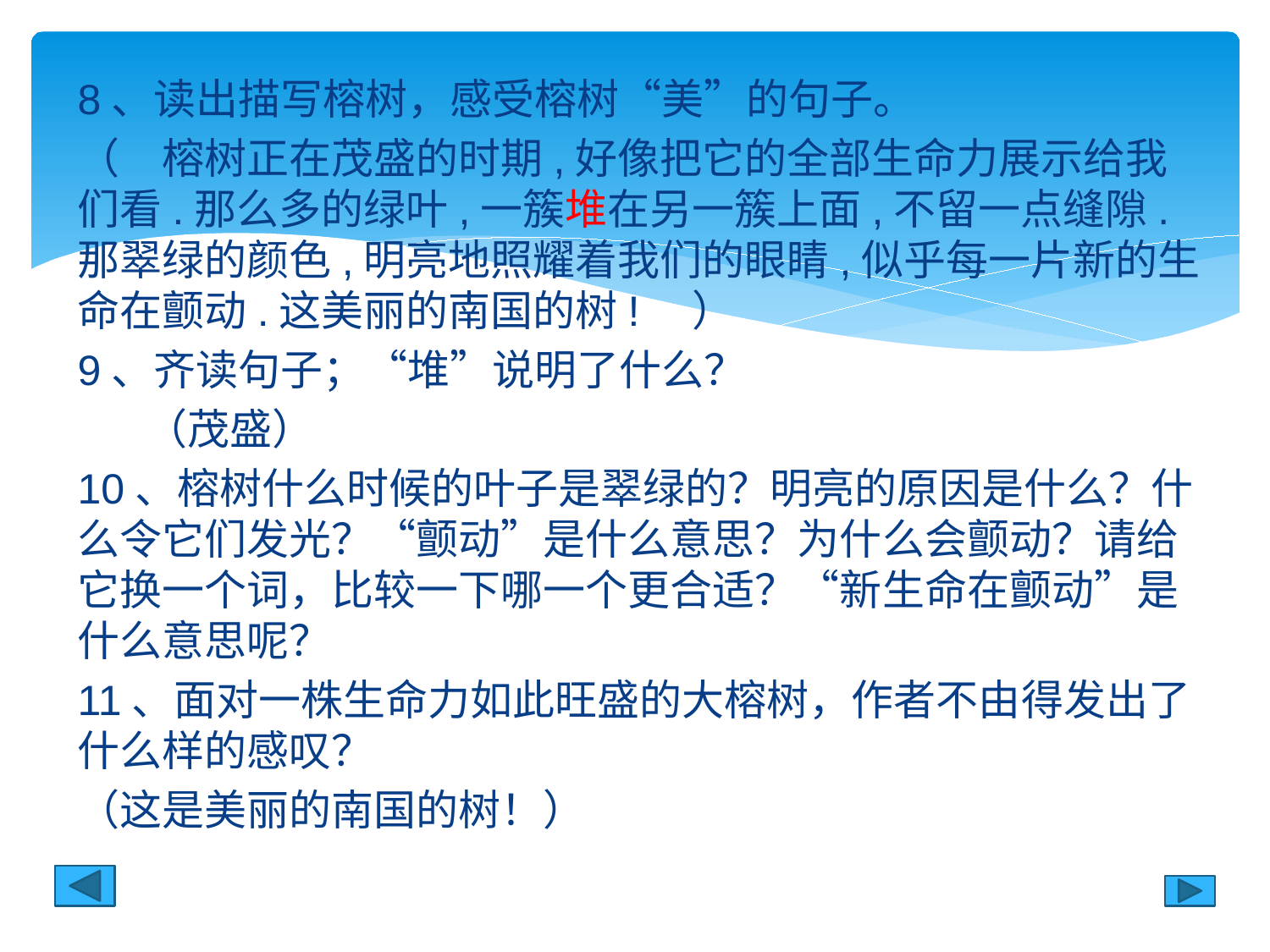

8、读出描写榕树，感受榕树“美”的句子。
（　榕树正在茂盛的时期,好像把它的全部生命力展示给我们看.那么多的绿叶,一簇堆在另一簇上面,不留一点缝隙.那翠绿的颜色,明亮地照耀着我们的眼睛,似乎每一片新的生命在颤动.这美丽的南国的树!　）
9、齐读句子；“堆”说明了什么？
      （茂盛）
10、榕树什么时候的叶子是翠绿的？明亮的原因是什么？什么令它们发光？“颤动”是什么意思？为什么会颤动？请给它换一个词，比较一下哪一个更合适？“新生命在颤动”是什么意思呢？
11、面对一株生命力如此旺盛的大榕树，作者不由得发出了什么样的感叹？
（这是美丽的南国的树！）